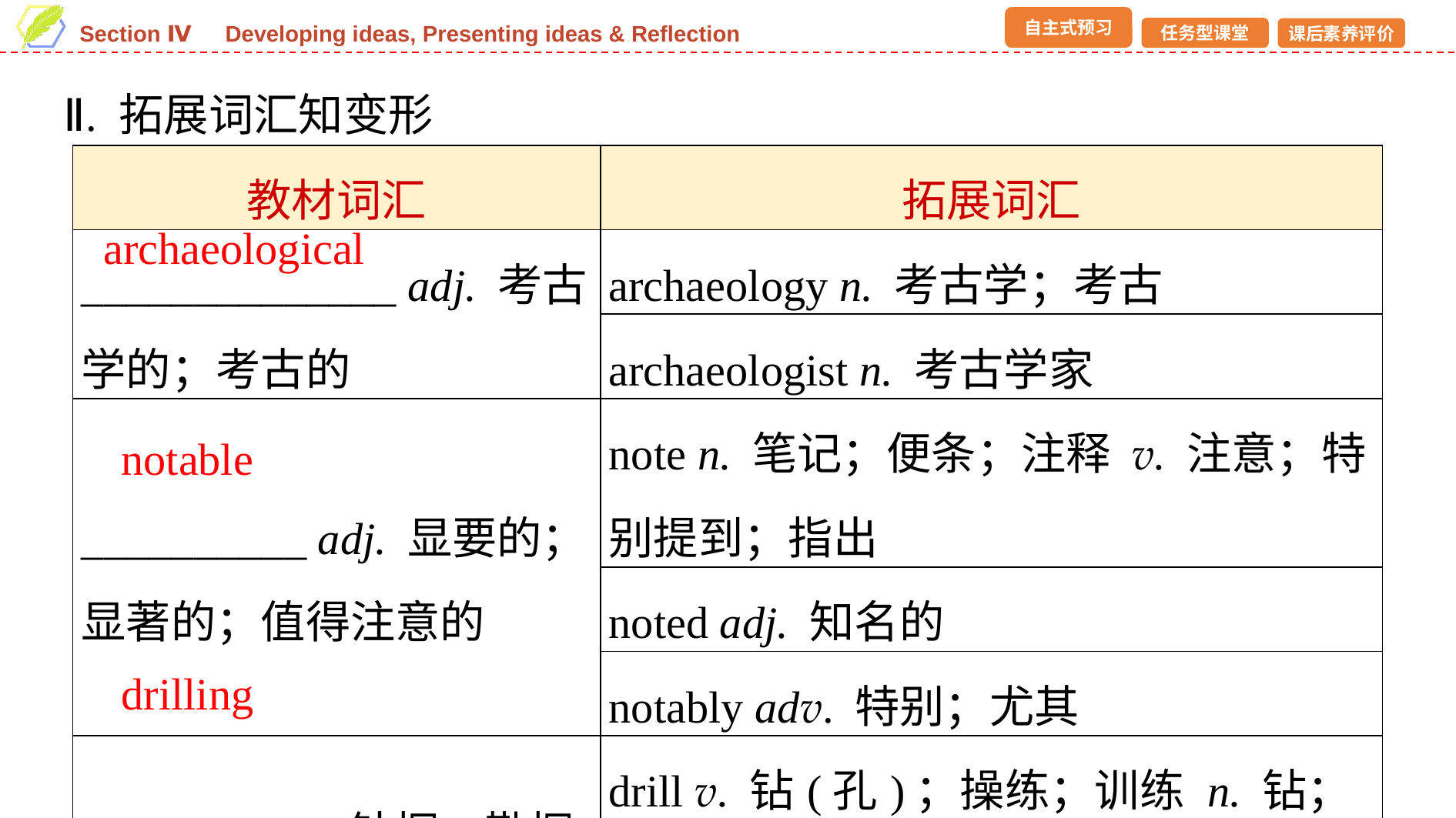

Ⅱ. 拓展词汇知变形
| 教材词汇 | 拓展词汇 |
| --- | --- |
| \_\_\_\_\_\_\_\_\_\_\_\_\_\_ adj. 考古学的；考古的 | archaeology n. 考古学；考古 |
|  | archaeologist n. 考古学家 |
| \_\_\_\_\_\_\_\_\_\_ adj. 显要的；显著的；值得注意的 | note n. 笔记；便条；注释 v. 注意；特别提到；指出 |
|  | noted adj. 知名的 |
|  | notably adv. 特别；尤其 |
| \_\_\_\_\_\_\_\_\_ n. 钻探；勘探 | drill v. 钻(孔)；操练；训练 n. 钻；练习；军事训练 |
archaeological
notable
drilling